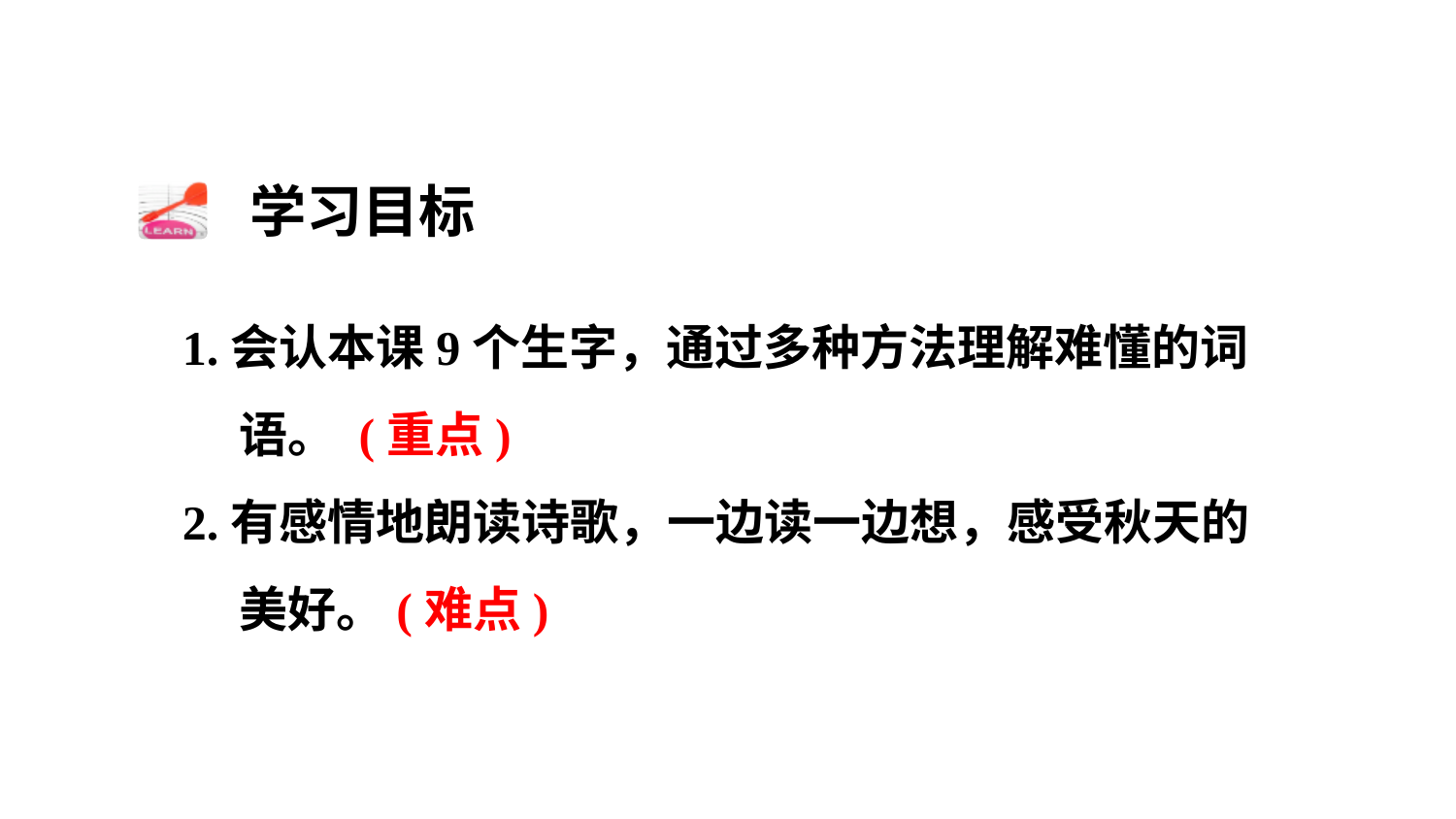

学习目标

1.会认本课9个生字，通过多种方法理解难懂的词语。 (重点)
2.有感情地朗读诗歌，一边读一边想，感受秋天的美好。(难点)